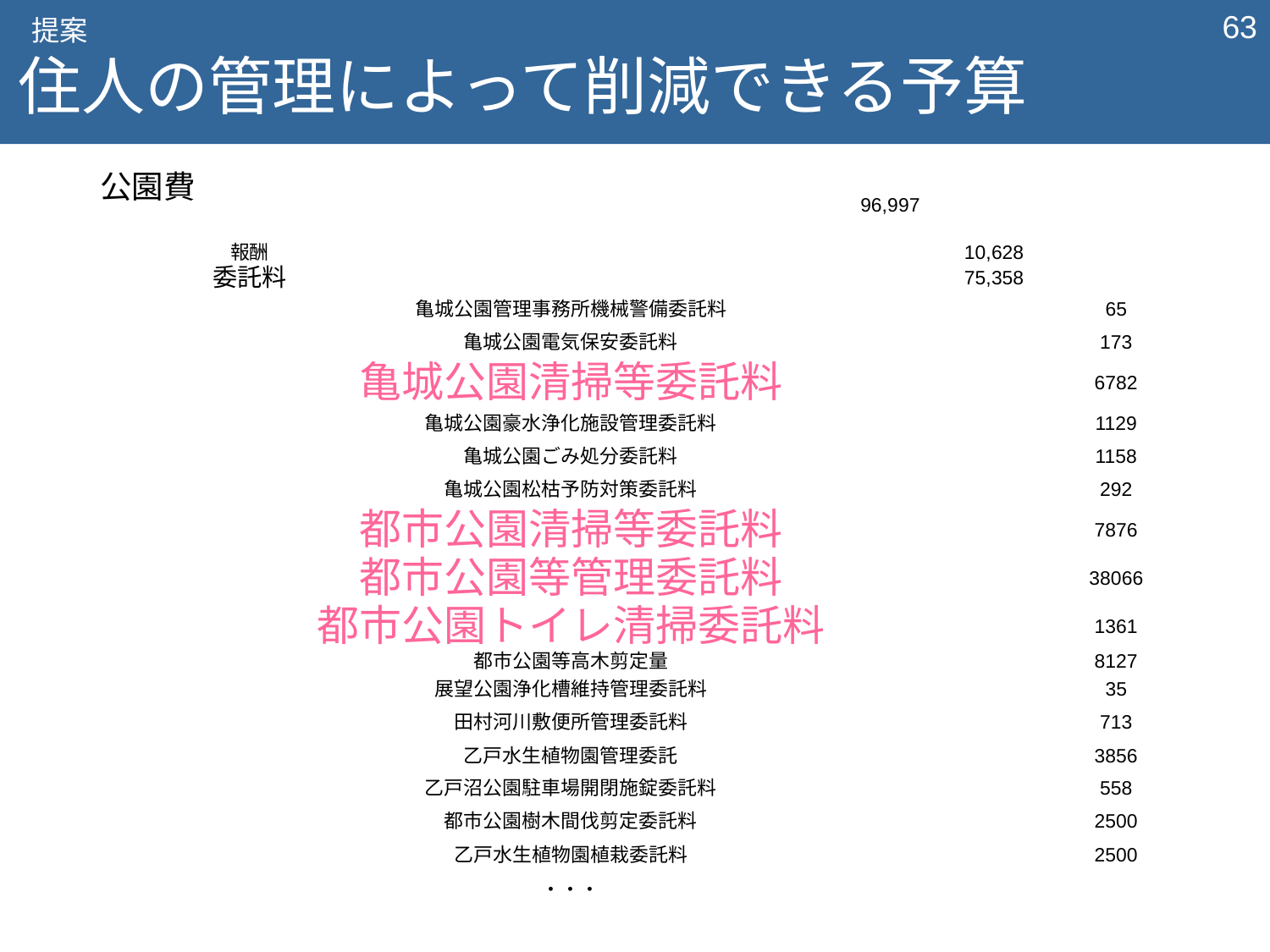

63
提案
住人の管理によって削減できる予算
| 公園費 |  |  | 96,997 |  |  |
| --- | --- | --- | --- | --- | --- |
|  | 報酬 |  |  | 10,628 |  |
|  | 委託料 |  |  | 75,358 |  |
|  |  | 亀城公園管理事務所機械警備委託料 |  |  | 65 |
|  |  | 亀城公園電気保安委託料 |  |  | 173 |
|  |  | 亀城公園清掃等委託料 |  |  | 6782 |
|  |  | 亀城公園豪水浄化施設管理委託料 |  |  | 1129 |
|  |  | 亀城公園ごみ処分委託料 |  |  | 1158 |
|  |  | 亀城公園松枯予防対策委託料 |  |  | 292 |
|  |  | 都市公園清掃等委託料 |  |  | 7876 |
|  |  | 都市公園等管理委託料 |  |  | 38066 |
|  |  | 都市公園トイレ清掃委託料 |  |  | 1361 |
|  |  | 都市公園等高木剪定量 |  |  | 8127 |
|  |  | 展望公園浄化槽維持管理委託料 |  |  | 35 |
|  |  | 田村河川敷便所管理委託料 |  |  | 713 |
|  |  | 乙戸水生植物園管理委託 |  |  | 3856 |
|  |  | 乙戸沼公園駐車場開閉施錠委託料 |  |  | 558 |
|  |  | 都市公園樹木間伐剪定委託料 |  |  | 2500 |
|  |  | 乙戸水生植物園植栽委託料 |  |  | 2500 |
|  |  | ・・・ |  |  |  |